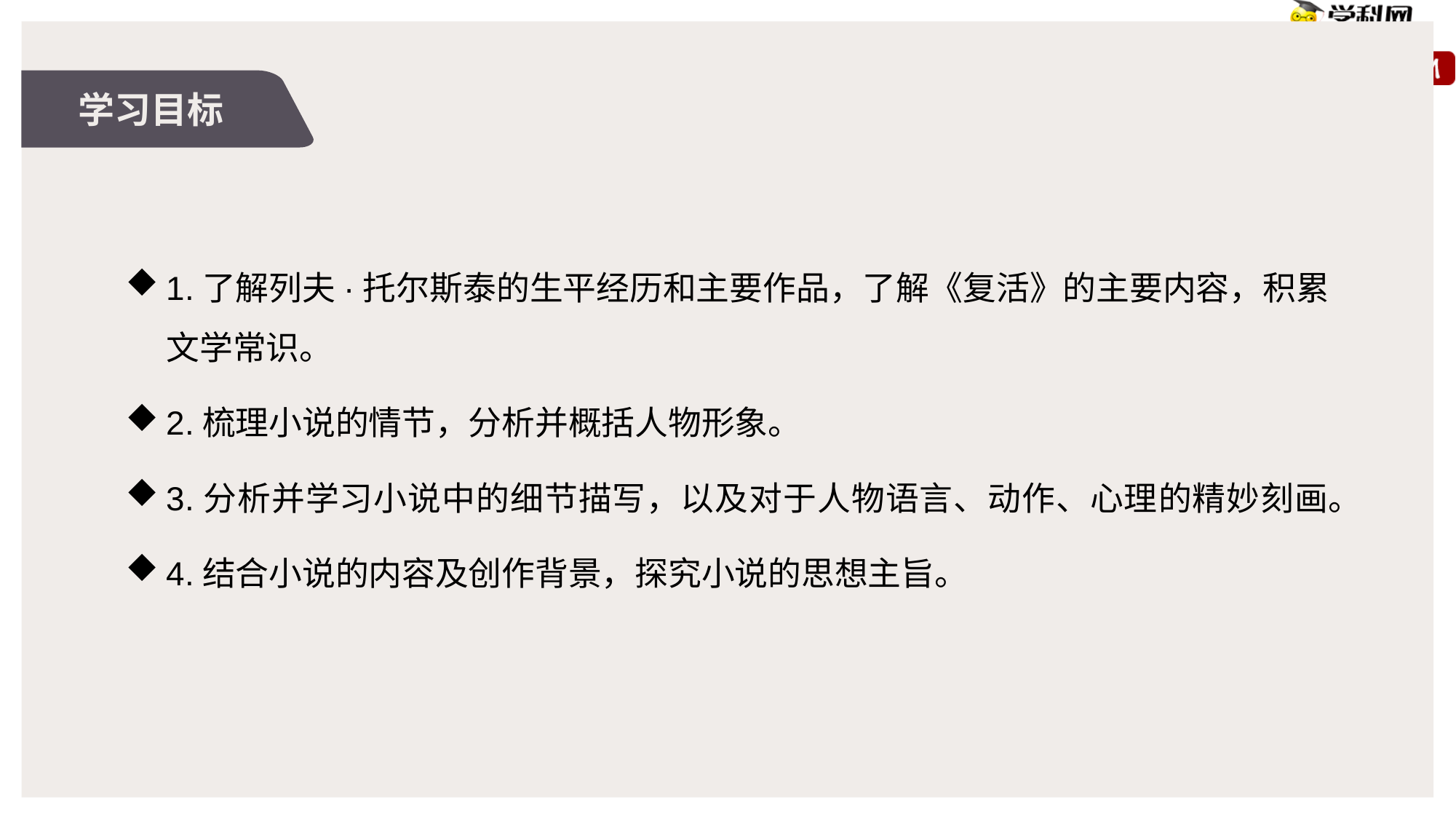

学习目标

1.了解列夫·托尔斯泰的生平经历和主要作品，了解《复活》的主要内容，积累文学常识。
2.梳理小说的情节，分析并概括人物形象。
3.分析并学习小说中的细节描写，以及对于人物语言、动作、心理的精妙刻画。
4.结合小说的内容及创作背景，探究小说的思想主旨。